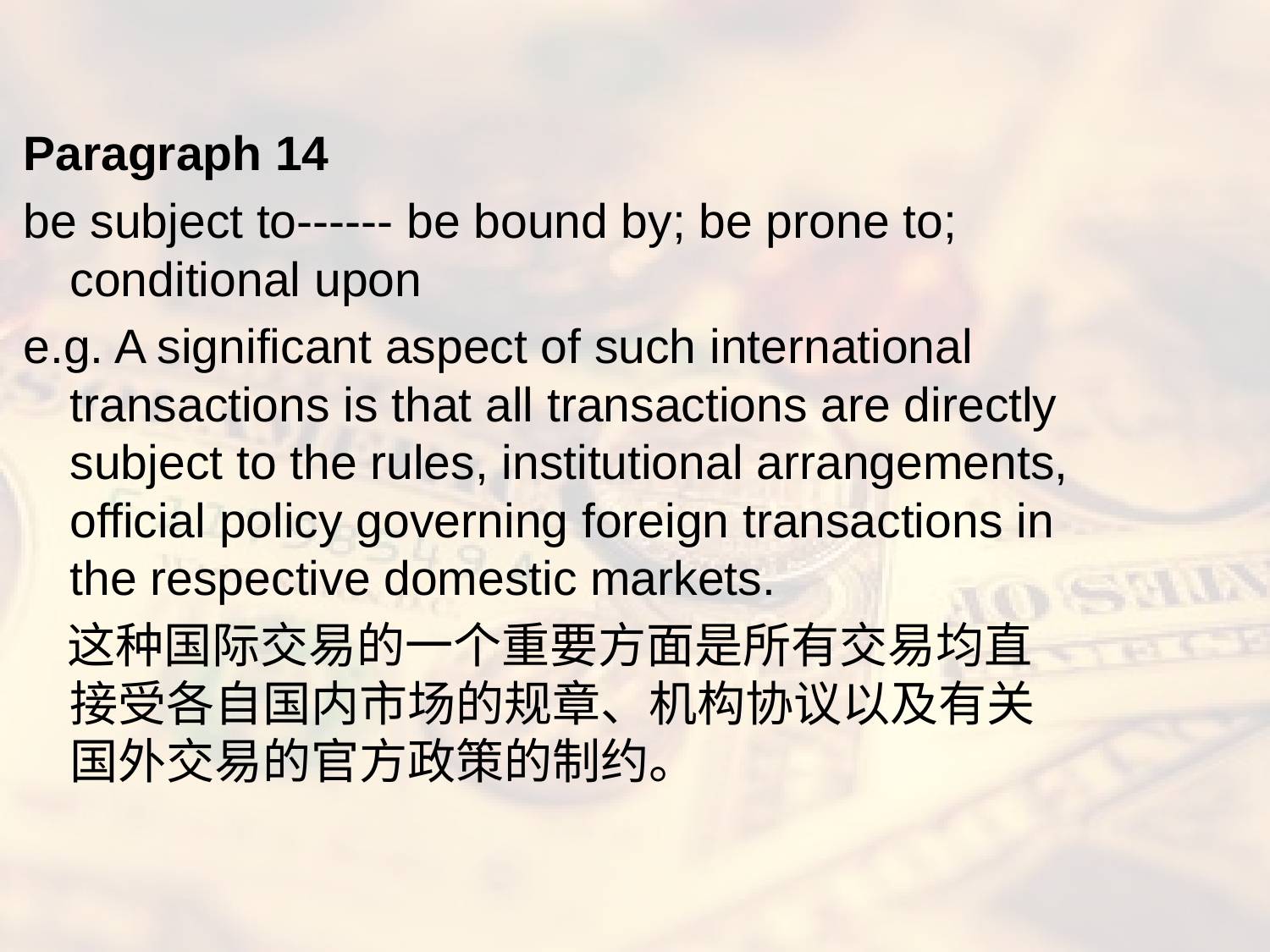

#
Paragraph 14
be subject to------ be bound by; be prone to; conditional upon
e.g. A significant aspect of such international transactions is that all transactions are directly subject to the rules, institutional arrangements, official policy governing foreign transactions in the respective domestic markets.
   这种国际交易的一个重要方面是所有交易均直接受各自国内市场的规章、机构协议以及有关国外交易的官方政策的制约。